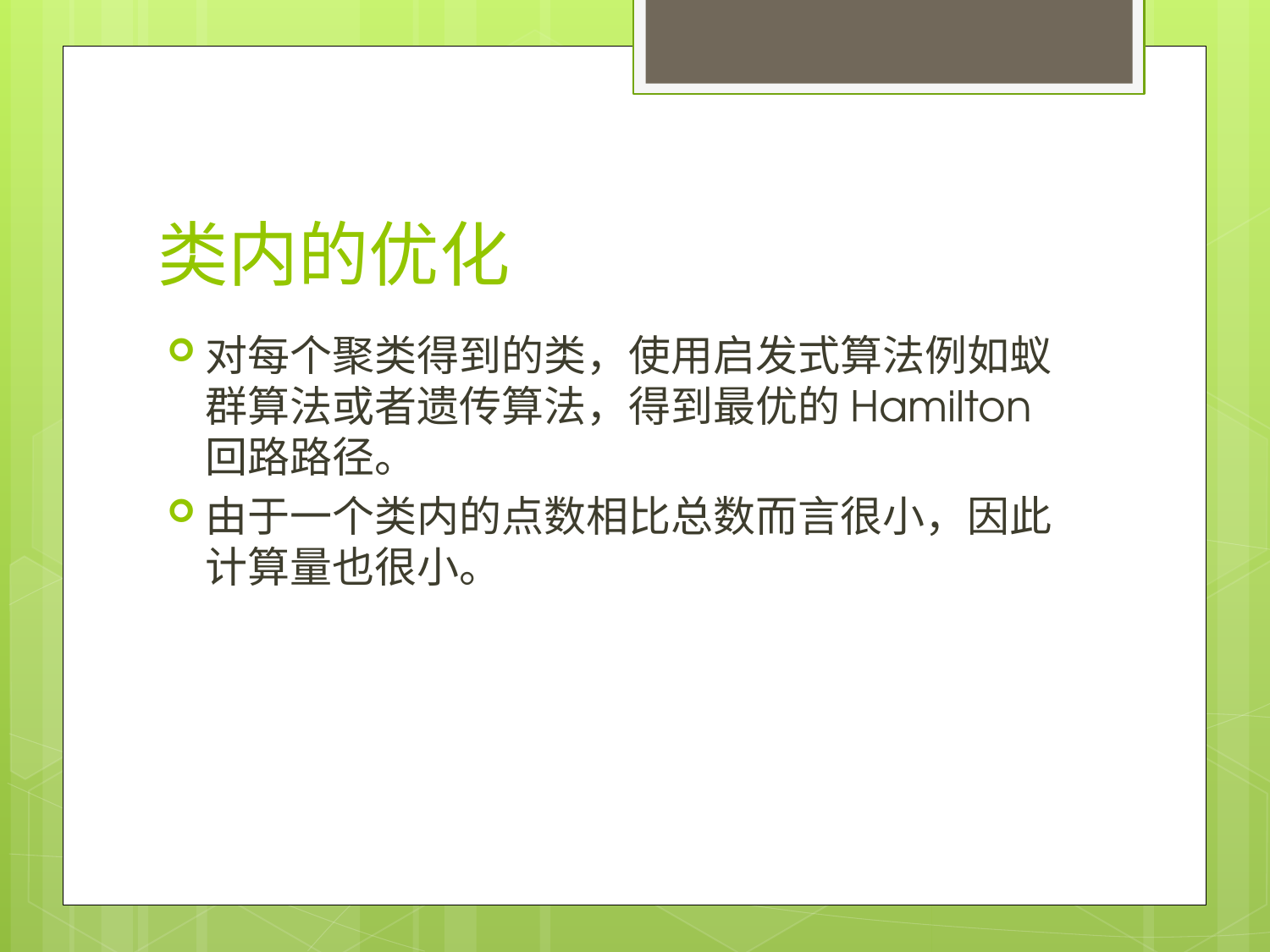

# 类内的优化
对每个聚类得到的类，使用启发式算法例如蚁群算法或者遗传算法，得到最优的Hamilton回路路径。
由于一个类内的点数相比总数而言很小，因此计算量也很小。